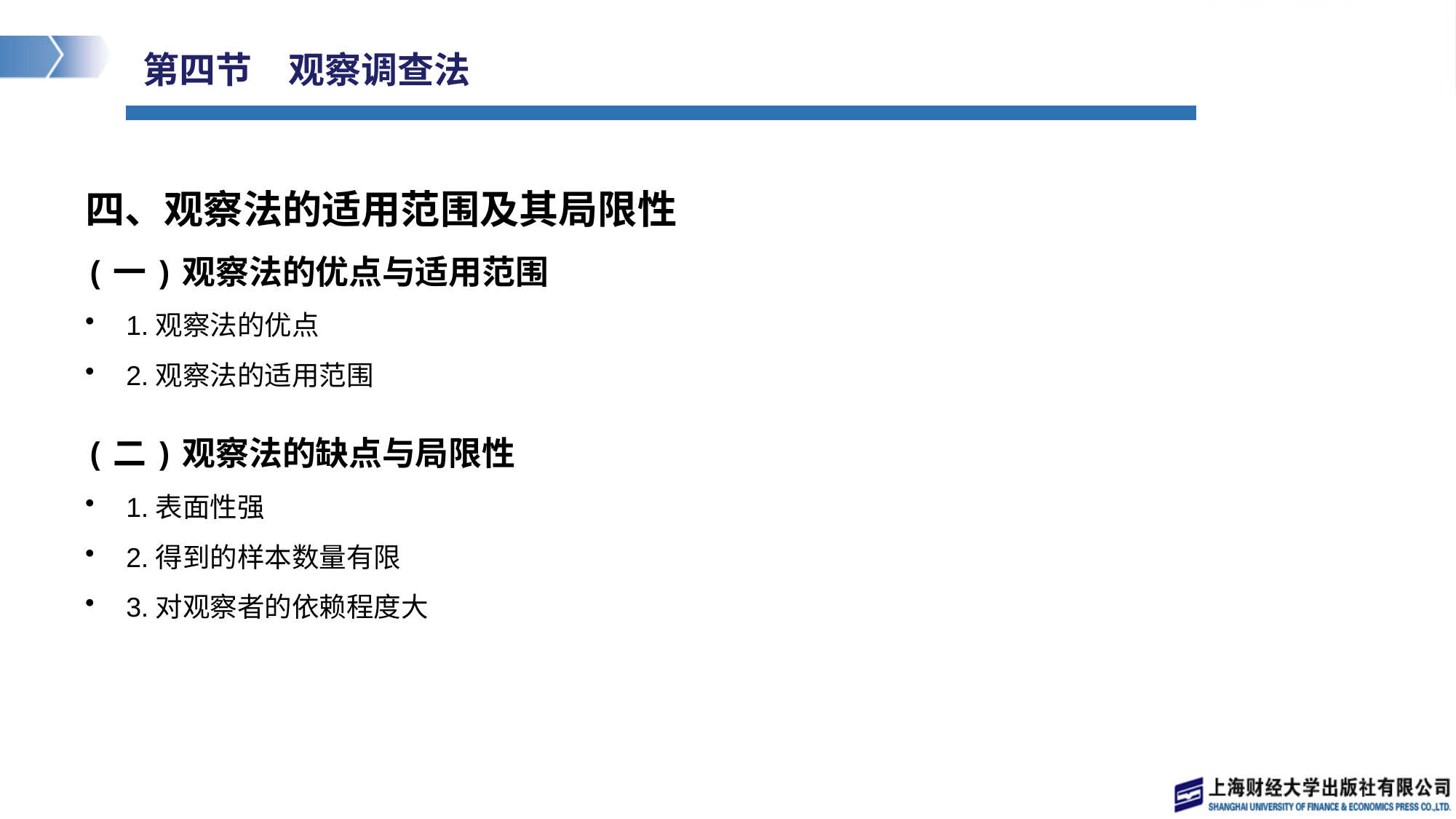

# 第四节　观察调查法
四、观察法的适用范围及其局限性
(一)观察法的优点与适用范围
1.观察法的优点
2.观察法的适用范围
(二)观察法的缺点与局限性
1.表面性强
2.得到的样本数量有限
3.对观察者的依赖程度大